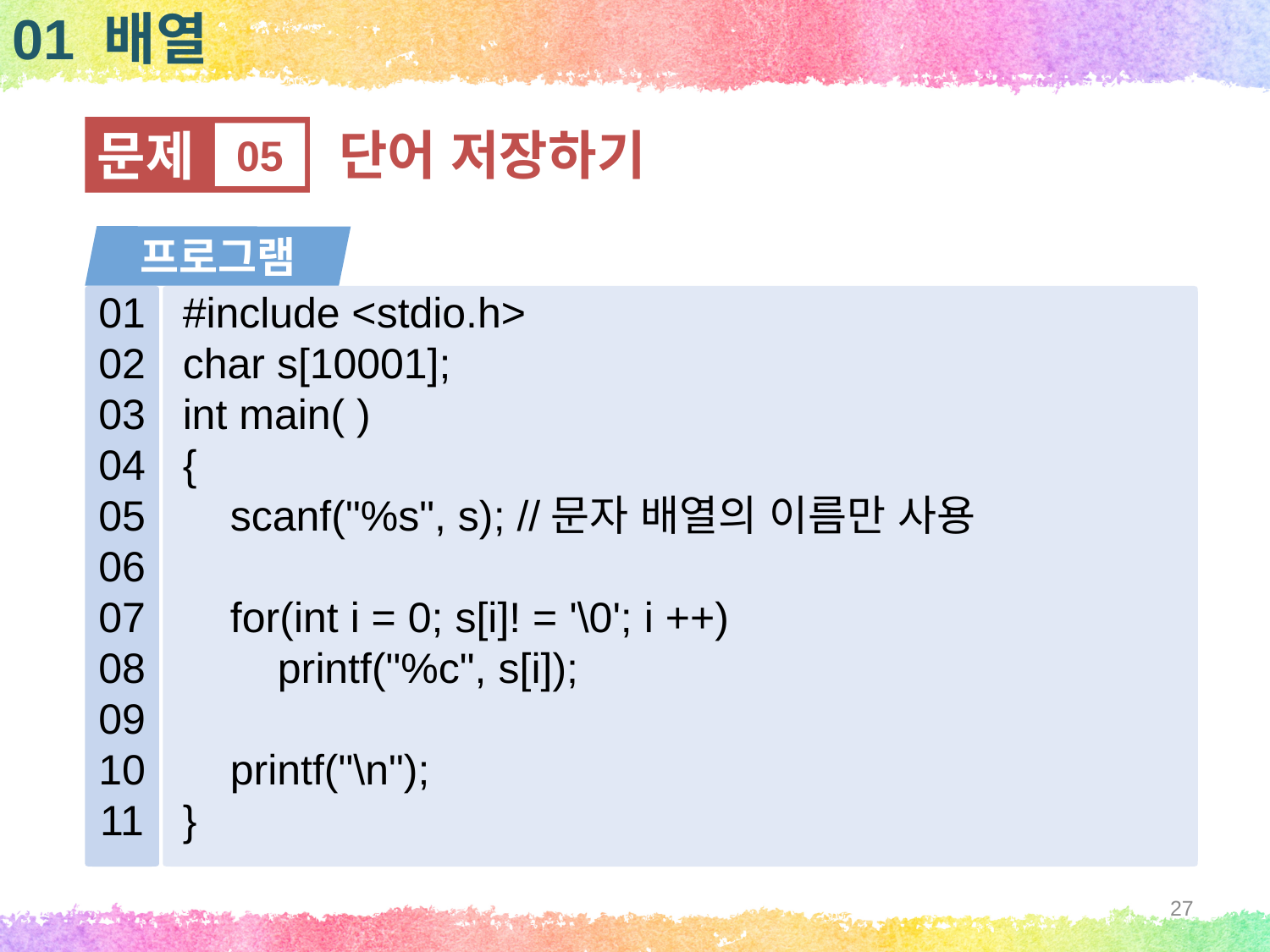

01 배열
문제
05
단어 저장하기
프로그램
01
02
03
04
05
06
07
08
09
10
11
#include <stdio.h>
char s[10001];
int main( )
{
    scanf("%s", s); //문자 배열의 이름만 사용

    for(int i = 0; s[i]! = '\0'; i ++)
        printf("%c", s[i]);

    printf("\n");
}
27